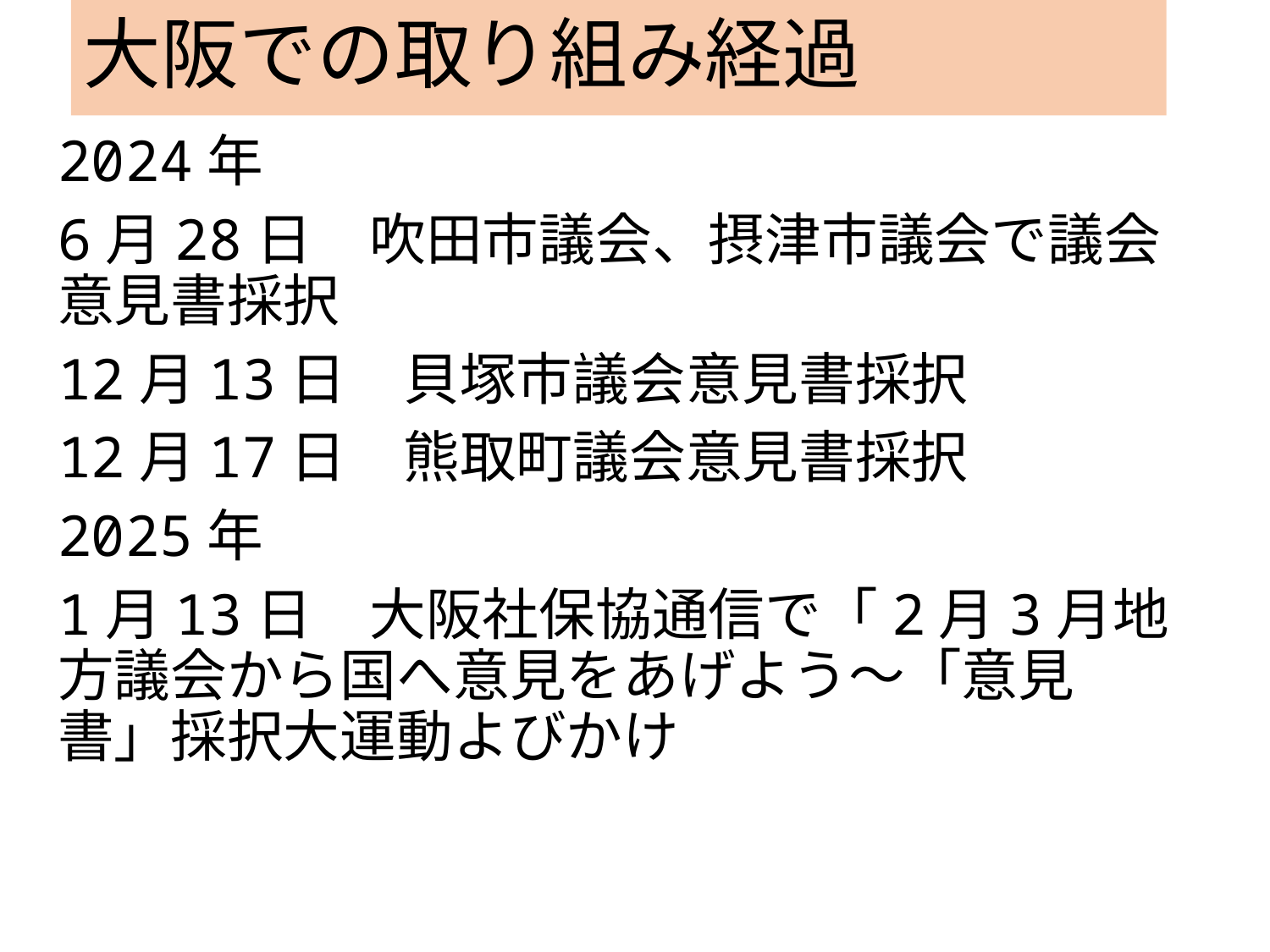

# 大阪での取り組み経過
2024年
6月28日　吹田市議会、摂津市議会で議会意見書採択
12月13日　貝塚市議会意見書採択
12月17日　熊取町議会意見書採択
2025年
1月13日　大阪社保協通信で「2月3月地方議会から国へ意見をあげよう～「意見書」採択大運動よびかけ